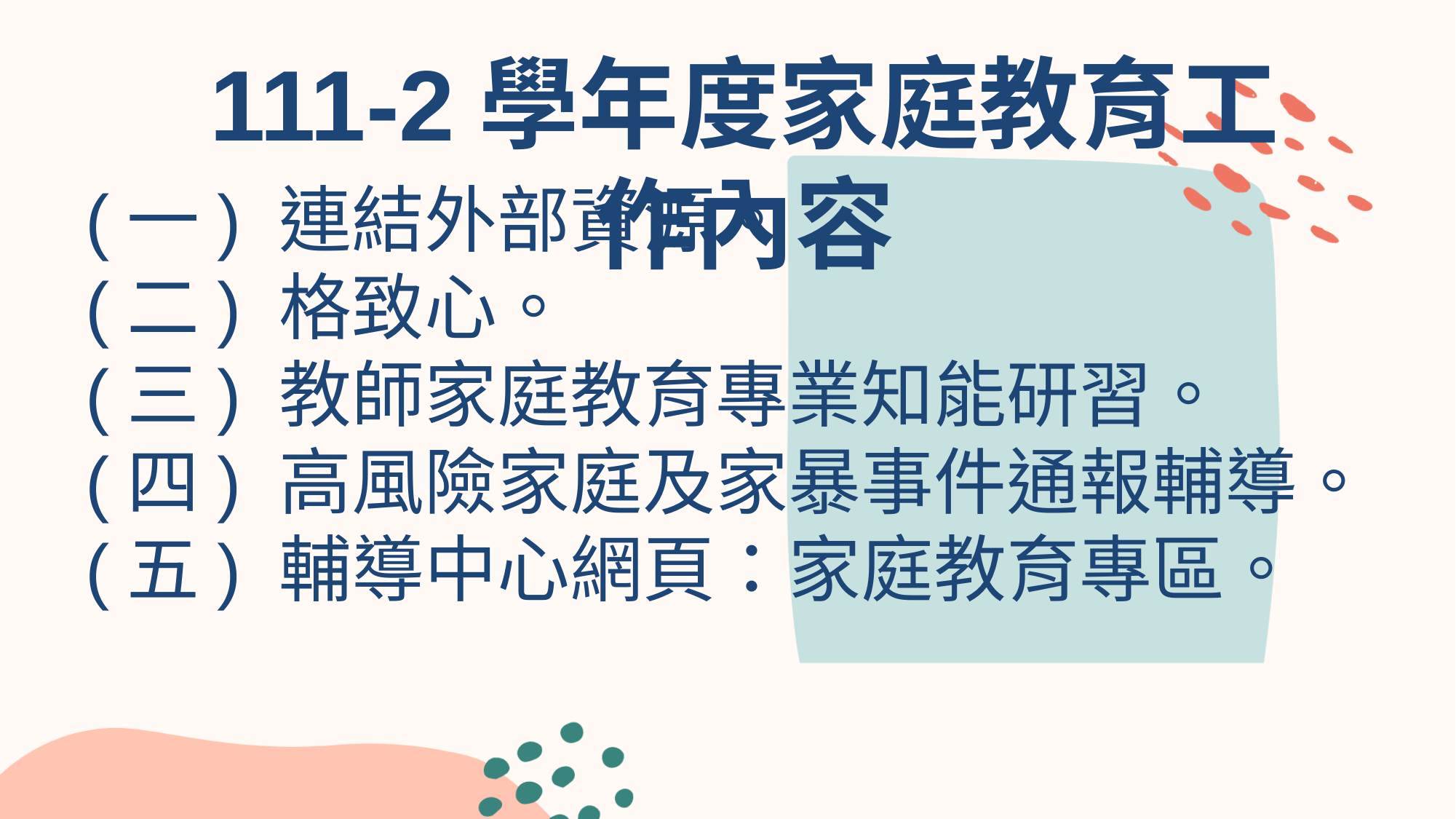

111-2學年度家庭教育工作內容
(一) 連結外部資源。
(二) 格致心。
(三) 教師家庭教育專業知能研習。
(四) 高風險家庭及家暴事件通報輔導。
(五) 輔導中心網頁：家庭教育專區。
延时符